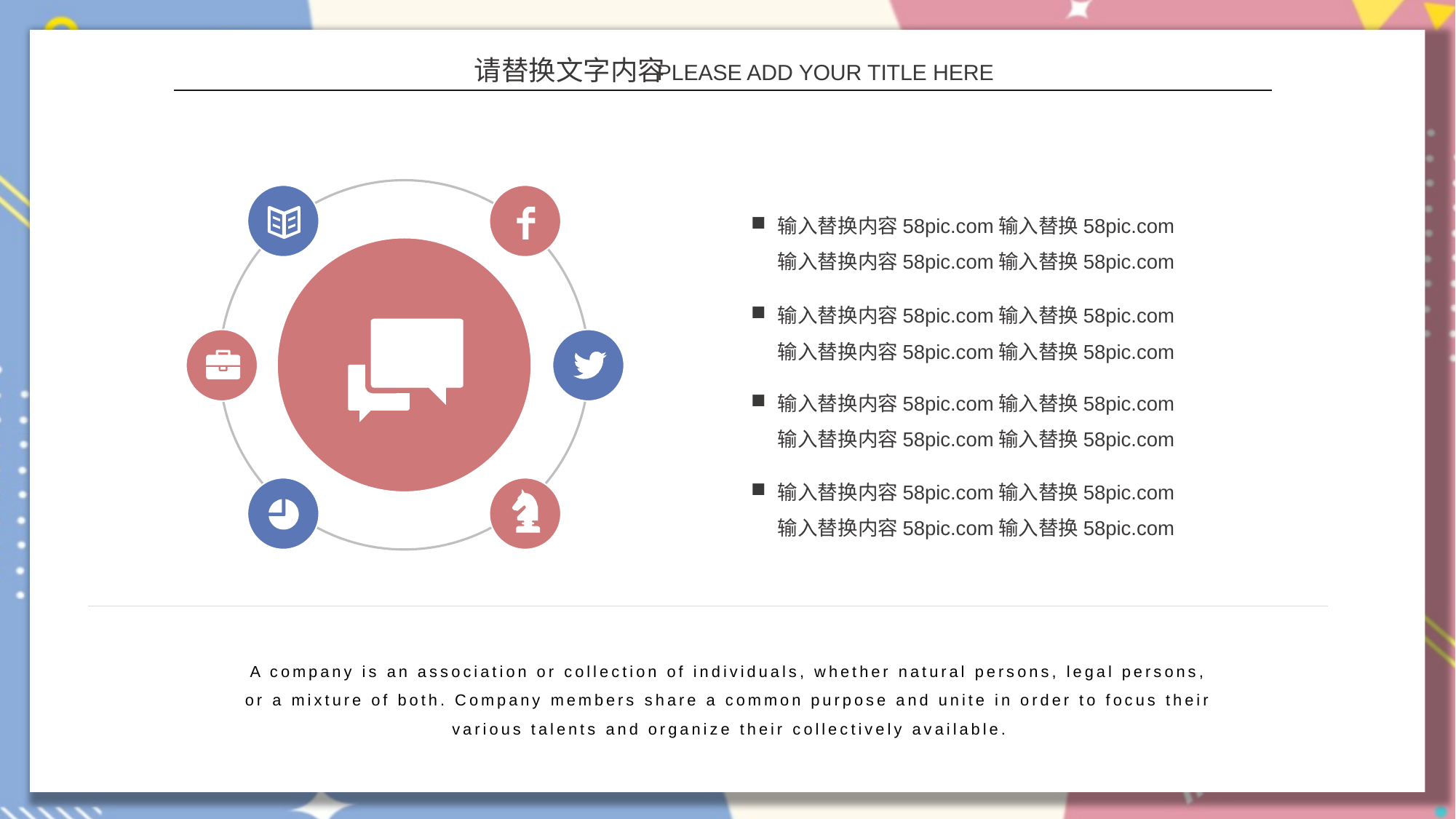

请替换文字内容
PLEASE ADD YOUR TITLE HERE

输入替换内容58pic.com输入替换58pic.com输入替换内容58pic.com输入替换58pic.com
输入替换内容58pic.com输入替换58pic.com输入替换内容58pic.com输入替换58pic.com
输入替换内容58pic.com输入替换58pic.com输入替换内容58pic.com输入替换58pic.com
输入替换内容58pic.com输入替换58pic.com输入替换内容58pic.com输入替换58pic.com
A company is an association or collection of individuals, whether natural persons, legal persons, or a mixture of both. Company members share a common purpose and unite in order to focus their various talents and organize their collectively available.